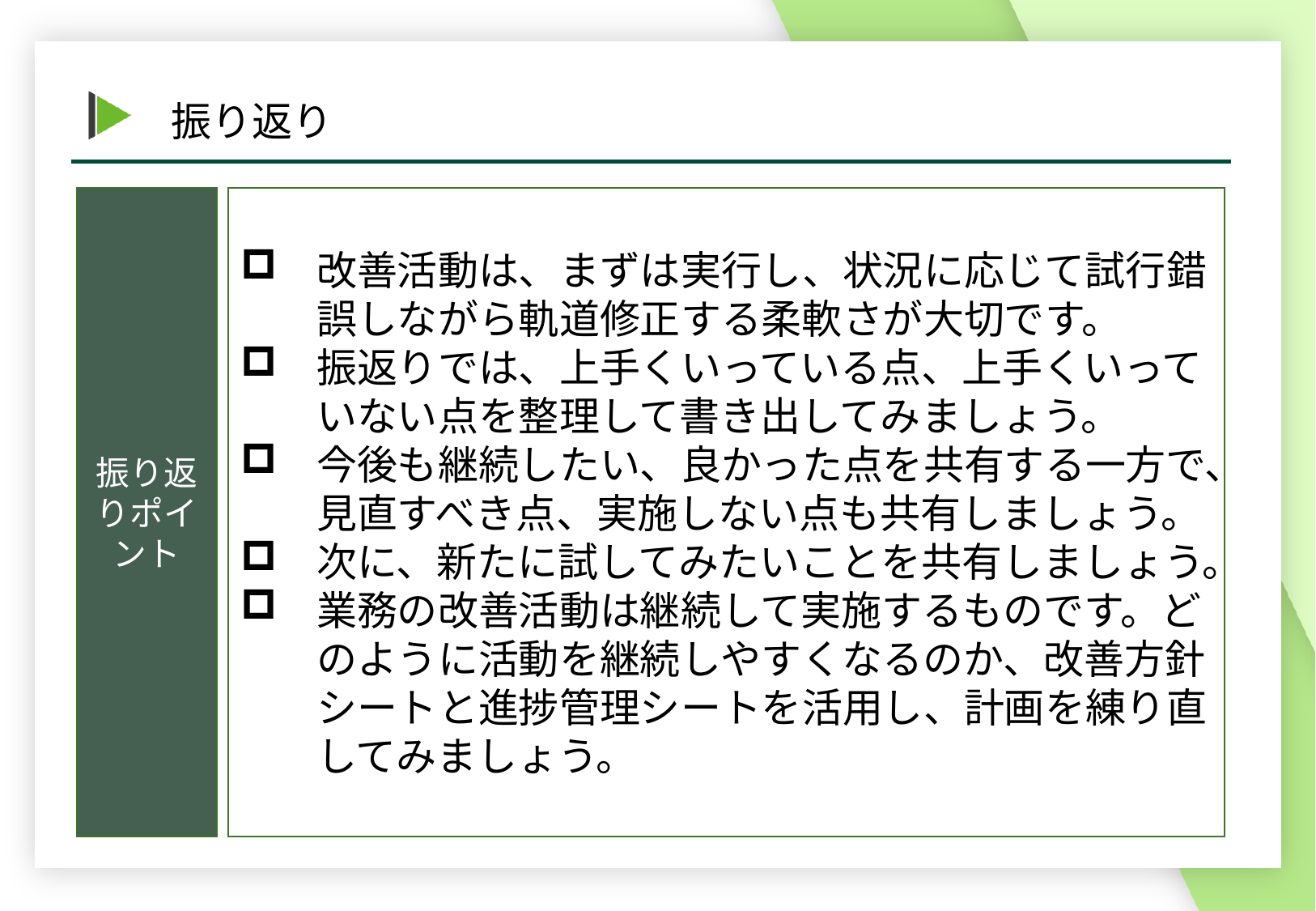

改善活動は、まずは実行し、状況に応じて試行錯誤しながら軌道修正する柔軟さが大切です。
振返りでは、上手くいっている点、上手くいっていない点を整理して書き出してみましょう。
今後も継続したい、良かった点を共有する一方で、見直すべき点、実施しない点も共有しましょう。
次に、新たに試してみたいことを共有しましょう。
業務の改善活動は継続して実施するものです。どのように活動を継続しやすくなるのか、改善方針シートと進捗管理シートを活用し、計画を練り直してみましょう。
振り返りポイント